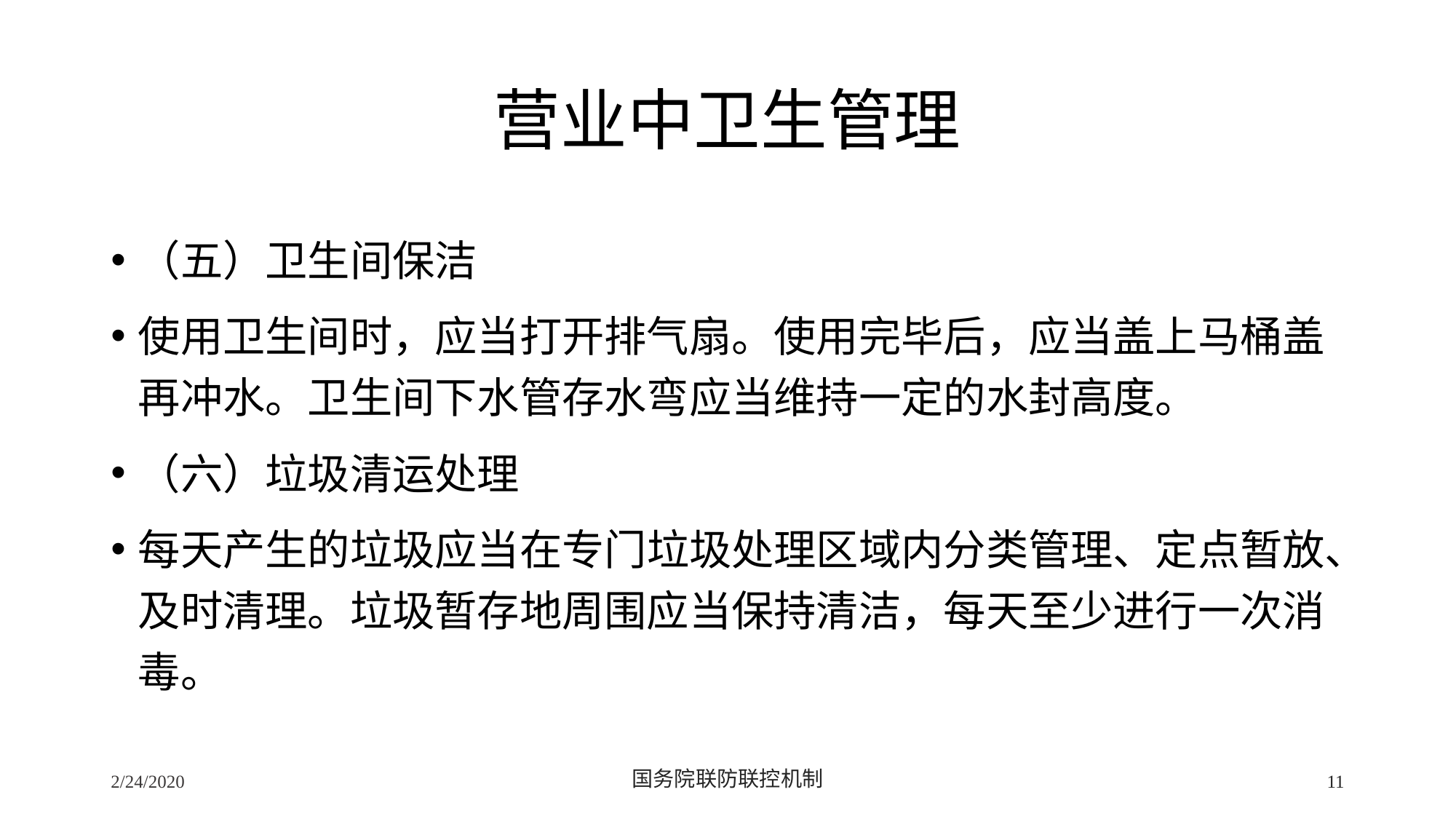

# 营业中卫生管理
（五）卫生间保洁
使用卫生间时，应当打开排气扇。使用完毕后，应当盖上马桶盖再冲水。卫生间下水管存水弯应当维持一定的水封高度。
（六）垃圾清运处理
每天产生的垃圾应当在专门垃圾处理区域内分类管理、定点暂放、及时清理。垃圾暂存地周围应当保持清洁，每天至少进行一次消毒。
2/24/2020
国务院联防联控机制
11